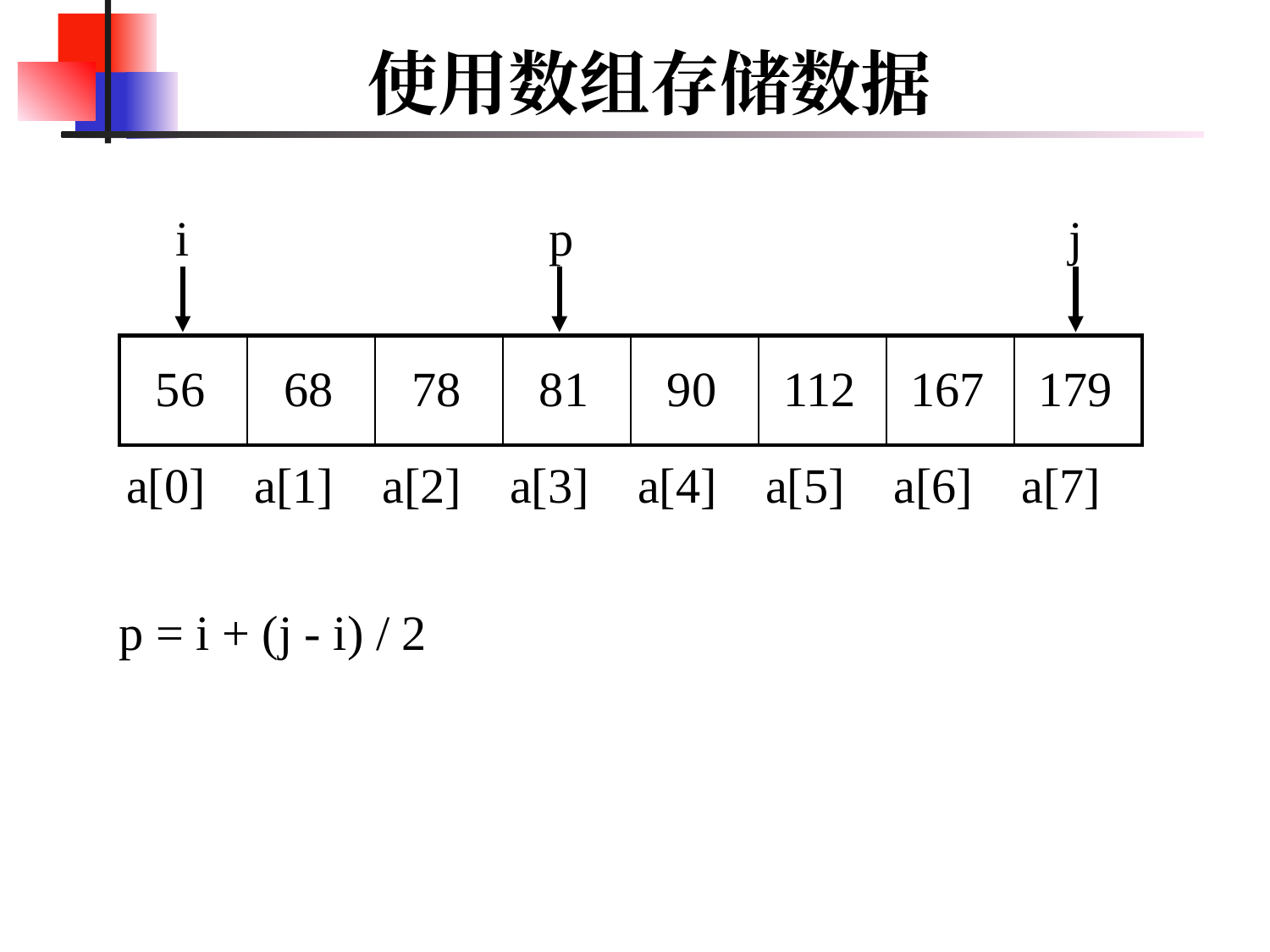

# 使用数组存储数据
i
p
j

| 56 | 68 | 78 | 81 | 90 | 112 | 167 | 179 |
| --- | --- | --- | --- | --- | --- | --- | --- |
| a[0] | a[1] | a[2] | a[3] | a[4] | a[5] | a[6] | a[7] |
| --- | --- | --- | --- | --- | --- | --- | --- |
p = i + (j - i) / 2